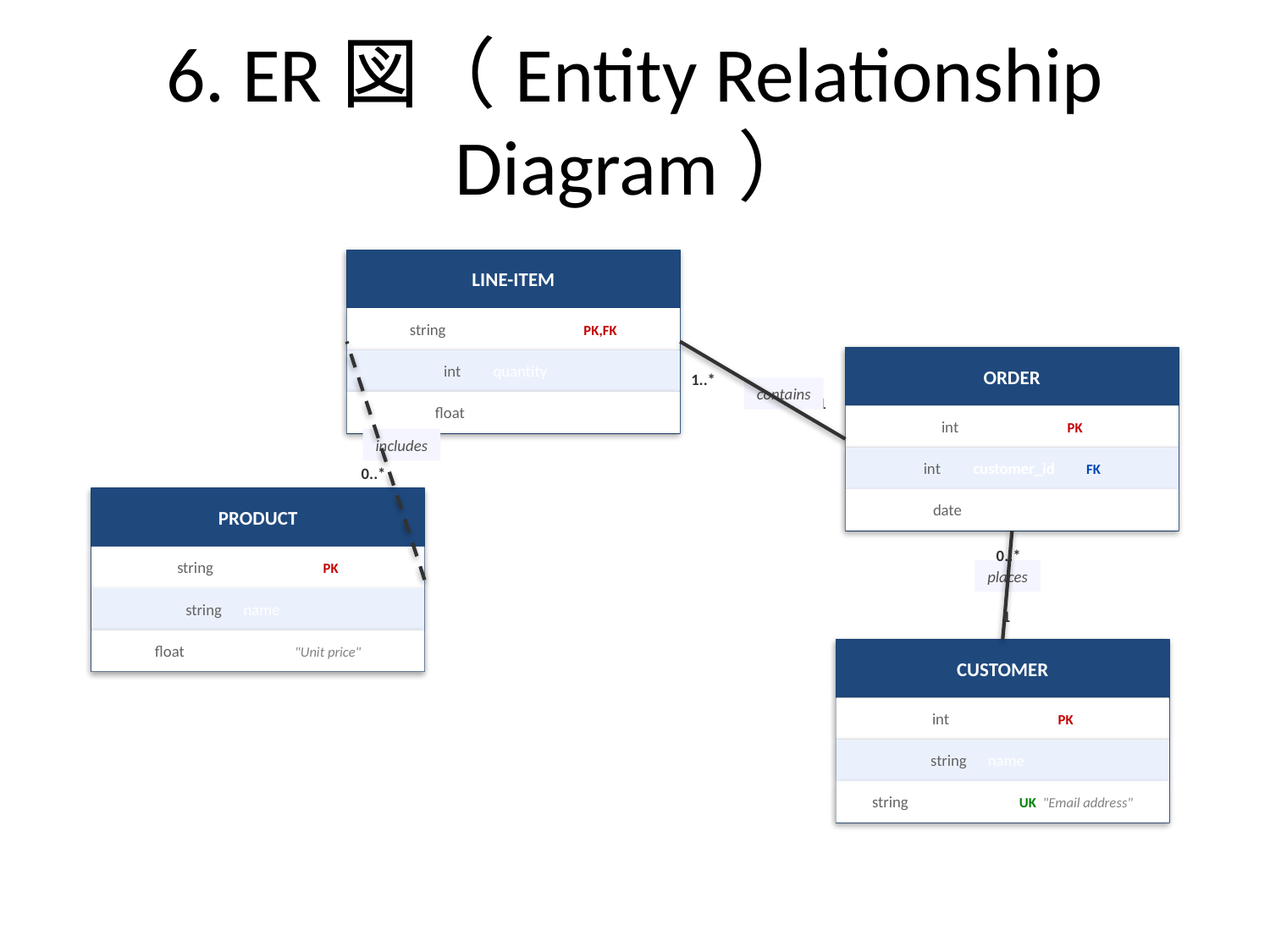

# 6. ER図（Entity Relationship Diagram）

LINE-ITEM
string      productCode         PK,FK
int         quantity
1..*
float       pricePerUnit
0..*

ORDER
contains
1
int         id                  PK
int         customer_id         FK
date        ordered_at
0..*
includes
0..*

PRODUCT
string      code                PK
string      name
float       price               "Unit price"
places
1

CUSTOMER
int         id                  PK
string      name
string      email               UK  "Email address"